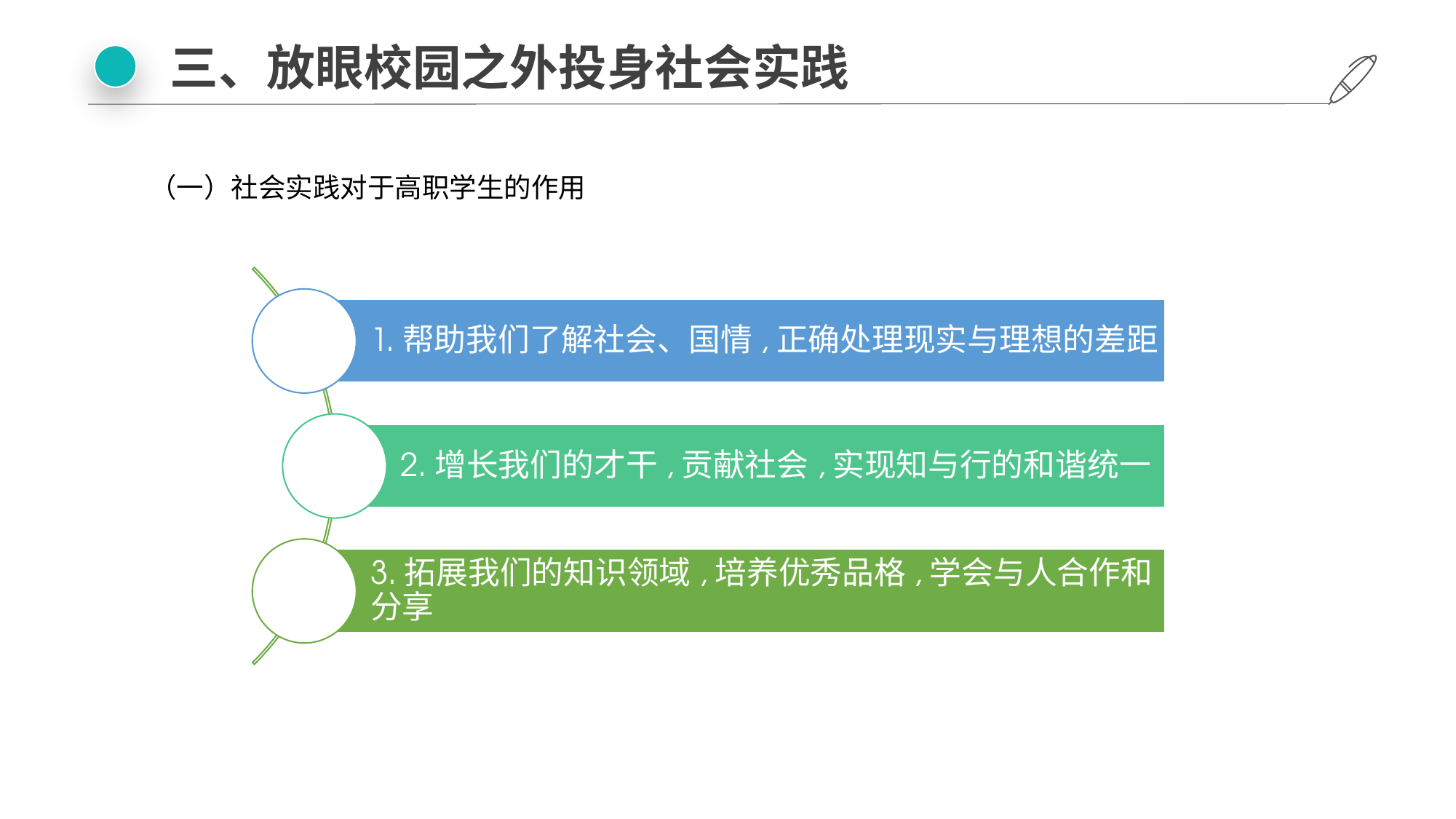

三、放眼校园之外投身社会实践

（一）社会实践对于高职学生的作用
1.帮助我们了解社会、国情,正确处理现实与理想的差距
2.增长我们的才干,贡献社会,实现知与行的和谐统一
3.拓展我们的知识领域,培养优秀品格,学会与人合作和分享